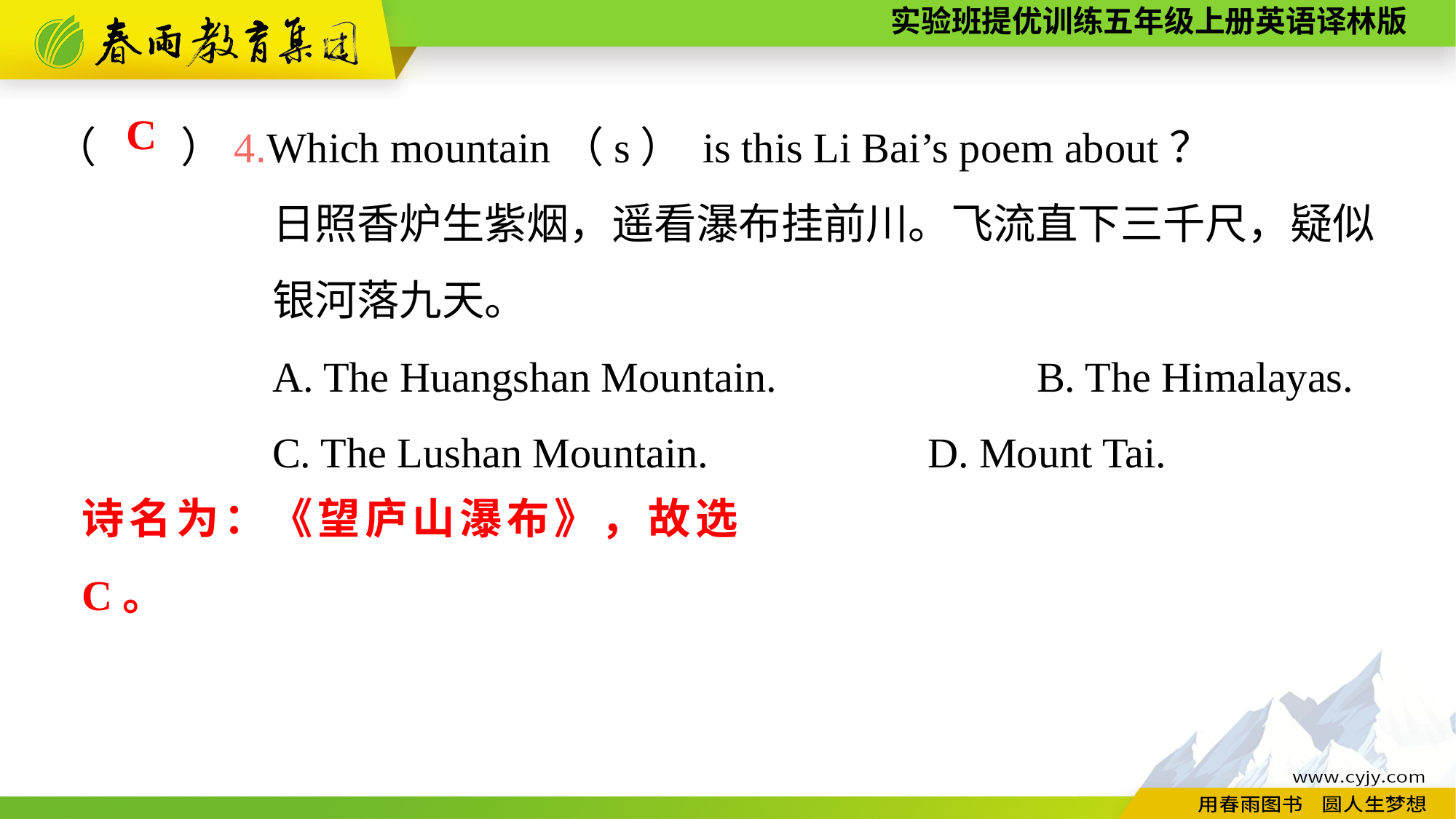

（　　）4.Which mountain（s） is this Li Bai’s poem about？
		日照香炉生紫烟，遥看瀑布挂前川。飞流直下三千尺，疑似
		银河落九天。
		A. The Huangshan Mountain.			B. The Himalayas.
		C. The Lushan Mountain.			D. Mount Tai.
C
诗名为：《望庐山瀑布》，故选C。